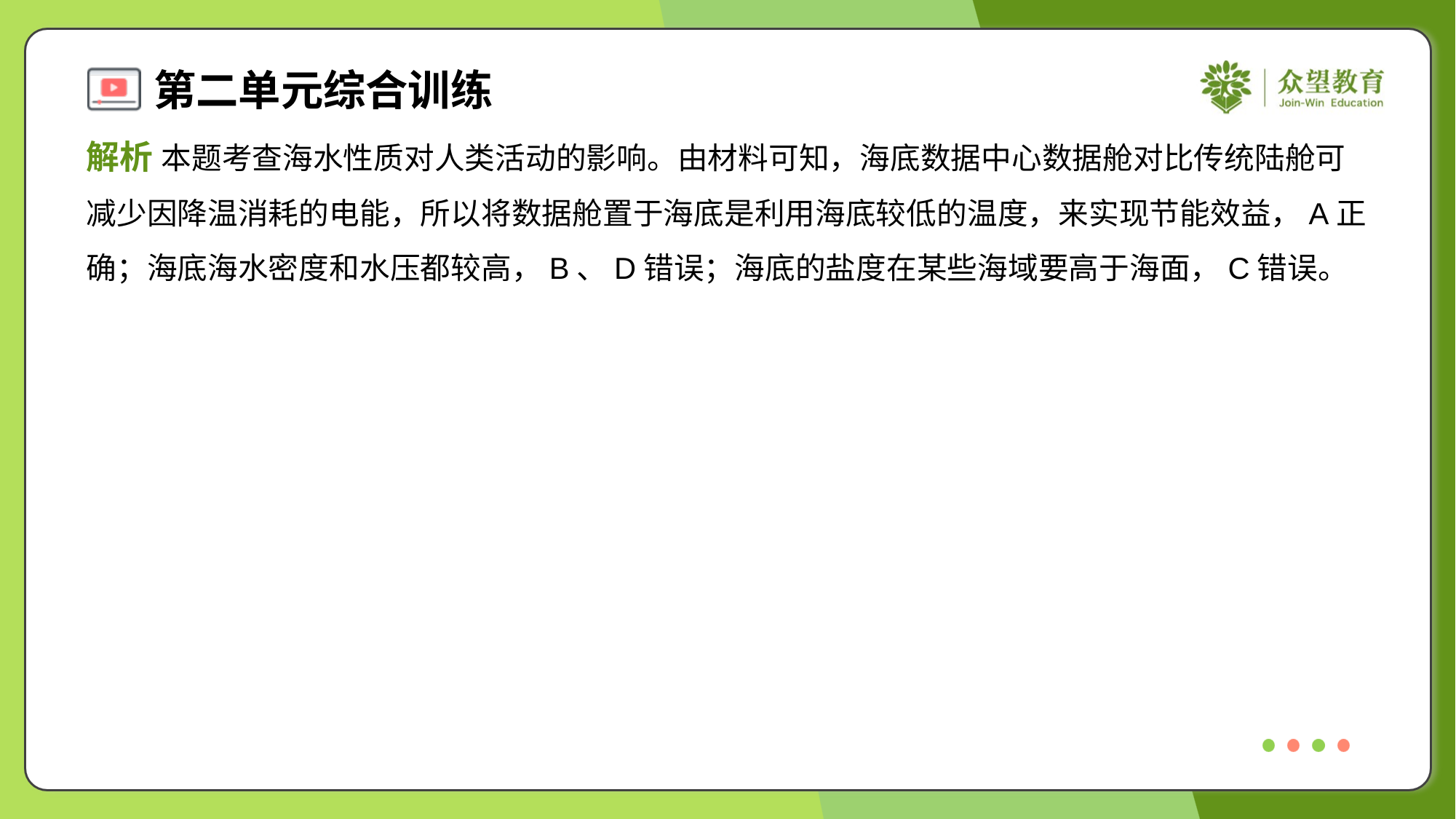

解析 本题考查海水性质对人类活动的影响。由材料可知，海底数据中心数据舱对比传统陆舱可
减少因降温消耗的电能，所以将数据舱置于海底是利用海底较低的温度，来实现节能效益，A正
确；海底海水密度和水压都较高，B、D错误；海底的盐度在某些海域要高于海面，C错误。